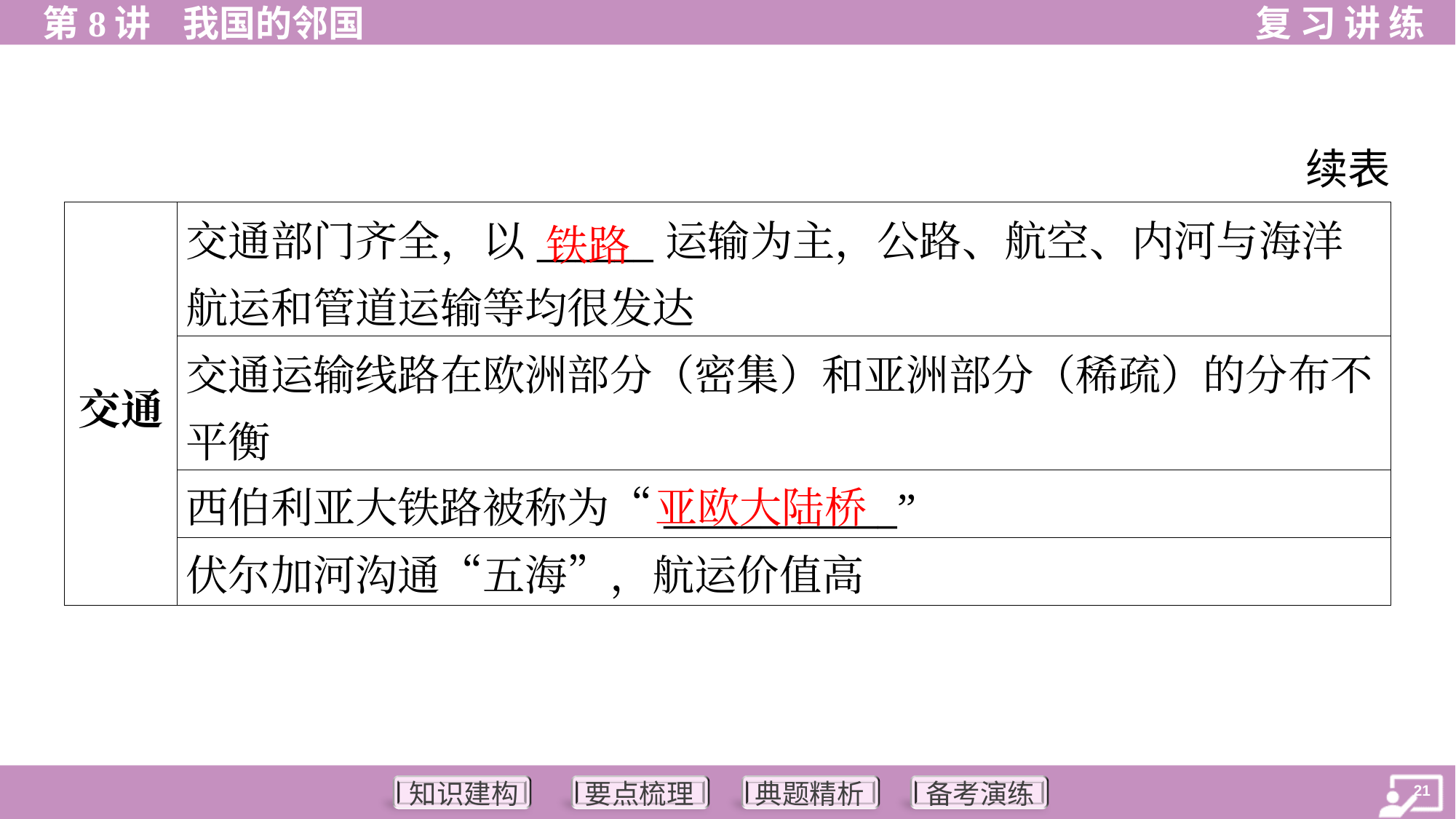

续表
| 交通 | 交通部门齐全，以\_\_\_\_\_\_运输为主，公路、航空、内河与海洋航运和管道运输等均很发达 |  |
| --- | --- | --- |
|  | 交通运输线路在欧洲部分（密集）和亚洲部分（稀疏）的分布不平衡 |  |
|  | 西伯利亚大铁路被称为“\_\_\_\_\_\_\_\_\_\_\_\_” |  |
|  | 伏尔加河沟通“五海”，航运价值高 |  |
铁路
亚欧大陆桥